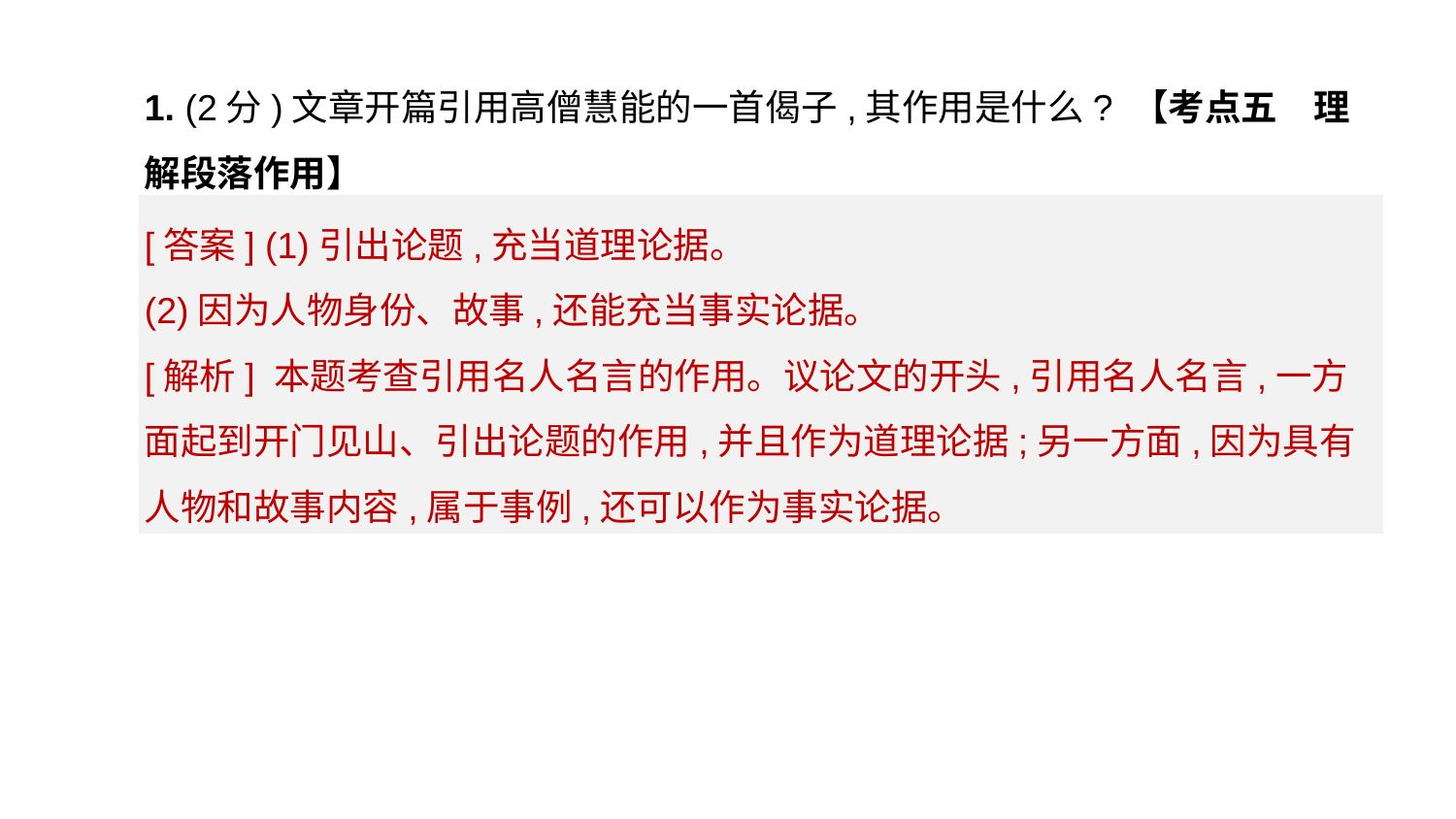

1. (2分)文章开篇引用高僧慧能的一首偈子,其作用是什么? 【考点五　理解段落作用】
[答案] (1)引出论题,充当道理论据。
(2)因为人物身份、故事,还能充当事实论据。
[解析] 本题考查引用名人名言的作用。议论文的开头,引用名人名言,一方面起到开门见山、引出论题的作用,并且作为道理论据;另一方面,因为具有人物和故事内容,属于事例,还可以作为事实论据。